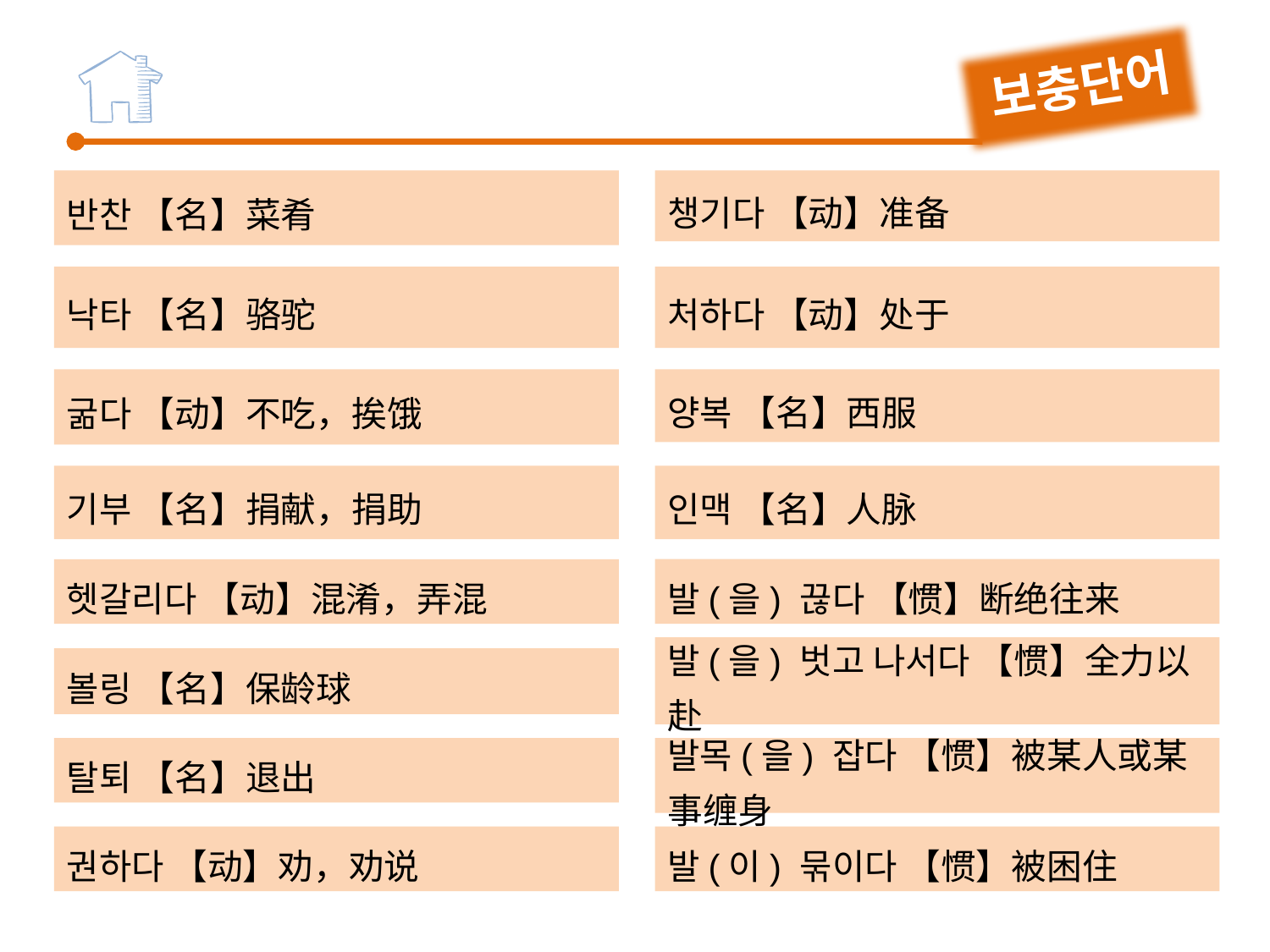

보충단어

반찬 【名】菜肴
챙기다 【动】准备
낙타 【名】骆驼
처하다 【动】处于
굶다 【动】不吃，挨饿
양복 【名】西服
기부 【名】捐献，捐助
인맥 【名】人脉
발(을) 끊다 【惯】断绝往来
헷갈리다 【动】混淆，弄混
발(을) 벗고 나서다 【惯】全力以赴
볼링 【名】保龄球
탈퇴 【名】退出
발목(을) 잡다 【惯】被某人或某事缠身
권하다 【动】劝，劝说
발(이) 묶이다 【惯】被困住